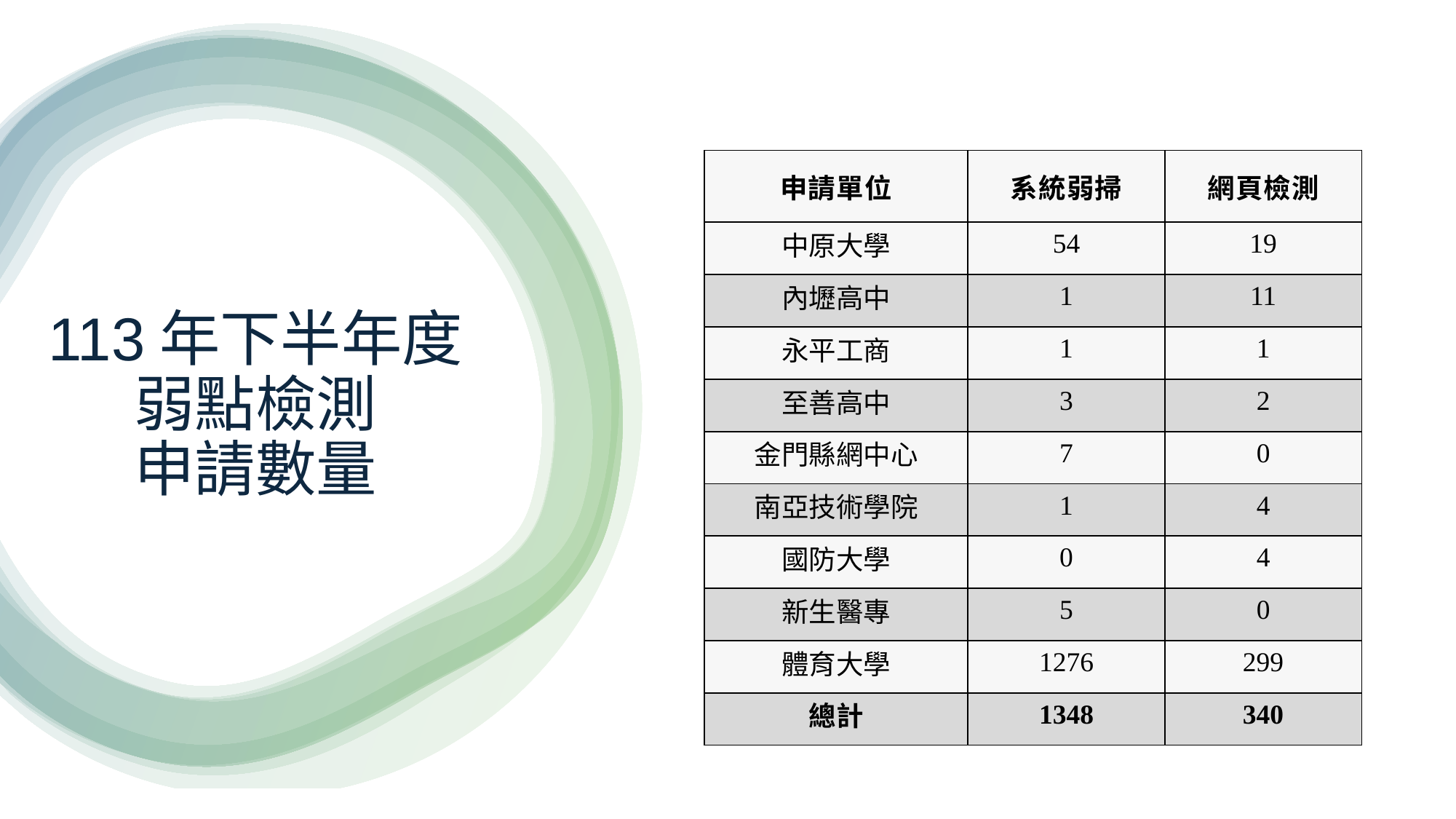

| 申請單位 | 系統弱掃 | 網頁檢測 |
| --- | --- | --- |
| 中原大學 | 54 | 19 |
| 內壢高中 | 1 | 11 |
| 永平工商 | 1 | 1 |
| 至善高中 | 3 | 2 |
| 金門縣網中心 | 7 | 0 |
| 南亞技術學院 | 1 | 4 |
| 國防大學 | 0 | 4 |
| 新生醫專 | 5 | 0 |
| 體育大學 | 1276 | 299 |
| 總計 | 1348 | 340 |
# 113年下半年度弱點檢測 申請數量